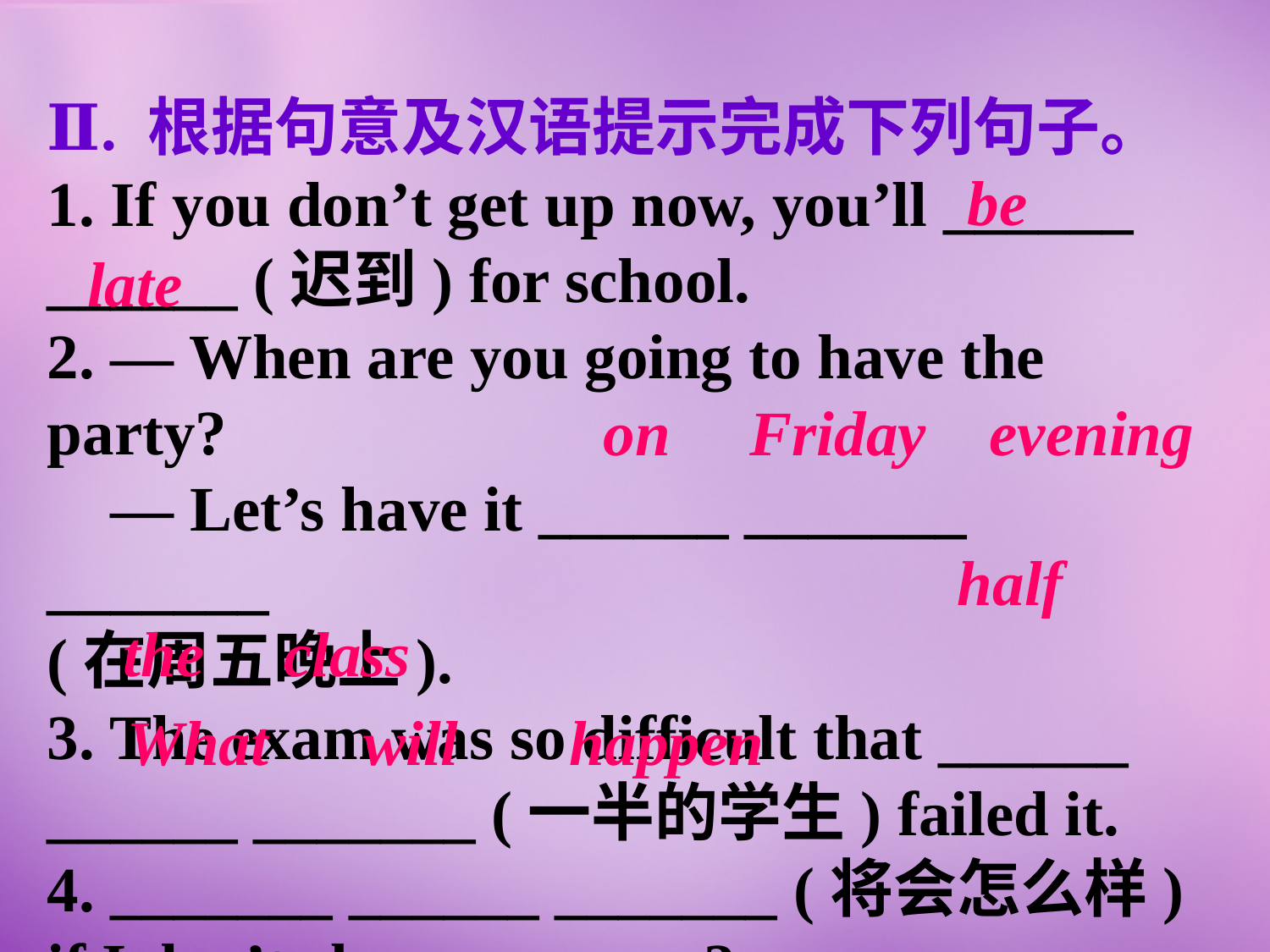

Ⅱ. 根据句意及汉语提示完成下列句子。
1. If you don’t get up now, you’ll ______ ______ (迟到) for school.
2. — When are you going to have the party?
    — Let’s have it ______ _______ _______
(在周五晚上).
3. The exam was so difficult that ______ ______ _______ (一半的学生) failed it.
4. _______ ______ _______ (将会怎么样) if I don’t clean my room?
be
late
 on     Friday    evening
half
 the     class
What      will       happen